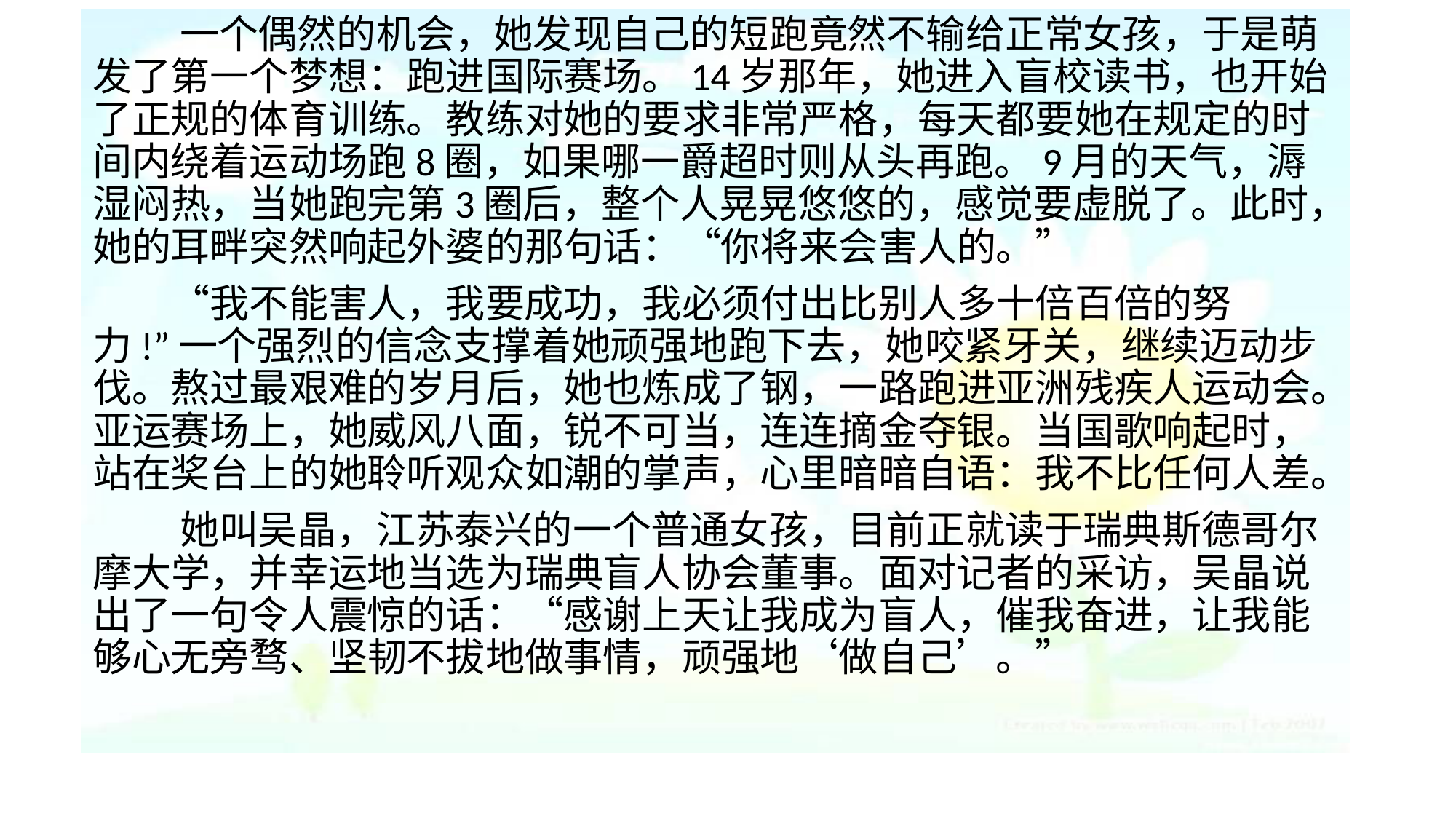

一个偶然的机会，她发现自己的短跑竟然不输给正常女孩，于是萌发了第一个梦想：跑进国际赛场。14岁那年，她进入盲校读书，也开始了正规的体育训练。教练对她的要求非常严格，每天都要她在规定的时间内绕着运动场跑8圈，如果哪一爵超时则从头再跑。9月的天气，溽湿闷热，当她跑完第3圈后，整个人晃晃悠悠的，感觉要虚脱了。此时，她的耳畔突然响起外婆的那句话：“你将来会害人的。”
　　“我不能害人，我要成功，我必须付出比别人多十倍百倍的努力!”一个强烈的信念支撑着她顽强地跑下去，她咬紧牙关，继续迈动步伐。熬过最艰难的岁月后，她也炼成了钢，一路跑进亚洲残疾人运动会。亚运赛场上，她威风八面，锐不可当，连连摘金夺银。当国歌响起时，站在奖台上的她聆听观众如潮的掌声，心里暗暗自语：我不比任何人差。
         她叫吴晶，江苏泰兴的一个普通女孩，目前正就读于瑞典斯德哥尔摩大学，并幸运地当选为瑞典盲人协会董事。面对记者的采访，吴晶说出了一句令人震惊的话：“感谢上天让我成为盲人，催我奋进，让我能够心无旁骛、坚韧不拔地做事情，顽强地‘做自己’。”